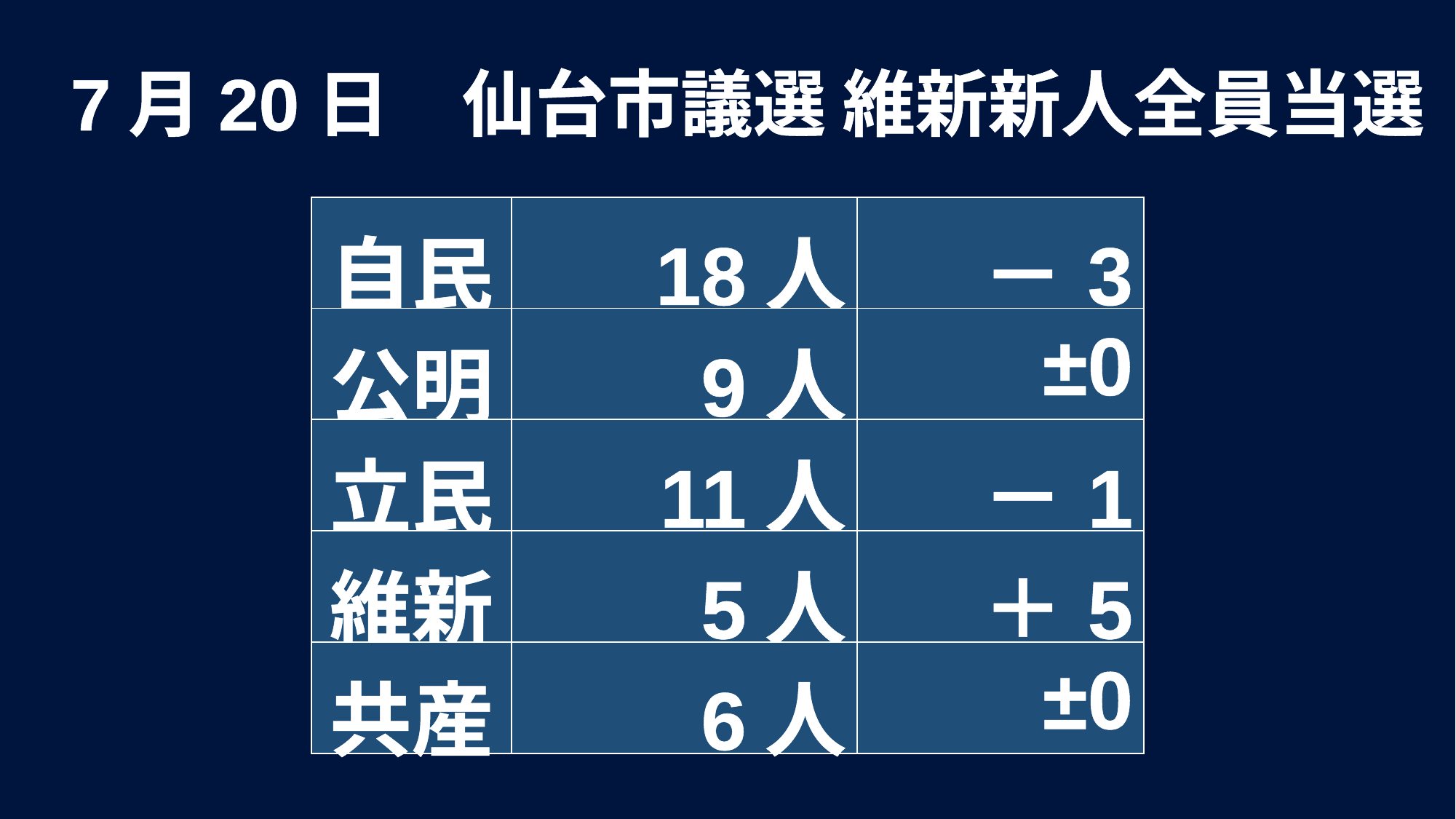

7月20日　仙台市議選 維新新人全員当選
| 自民 | 18人 | －3 |
| --- | --- | --- |
| 公明 | 9人 | ±0 |
| 立民 | 11人 | －1 |
| 維新 | 5人 | ＋5 |
| 共産 | 6人 | ±0 |